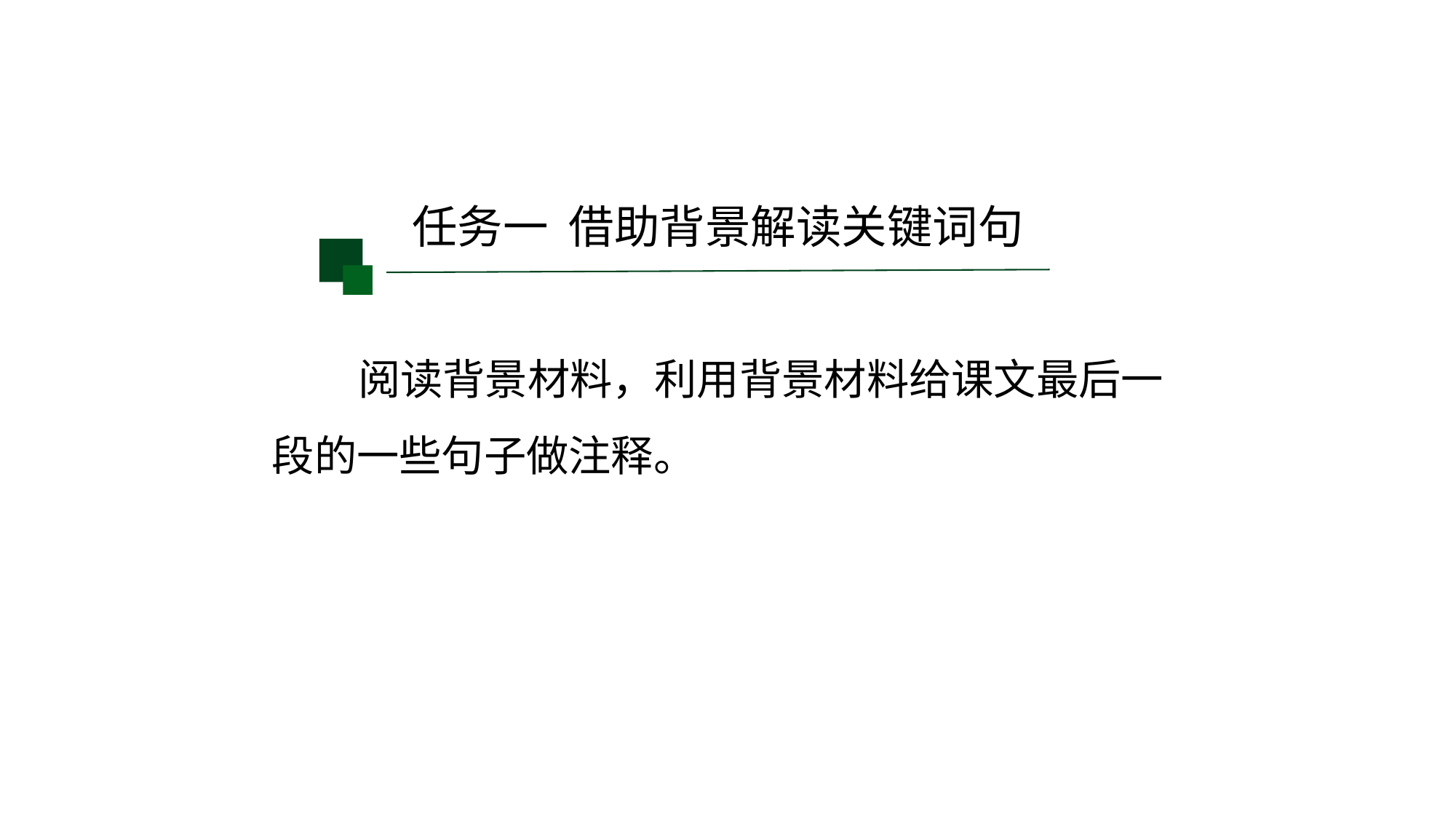

任务一  借助背景解读关键词句

阅读背景材料，利用背景材料给课文最后一段的一些句子做注释。